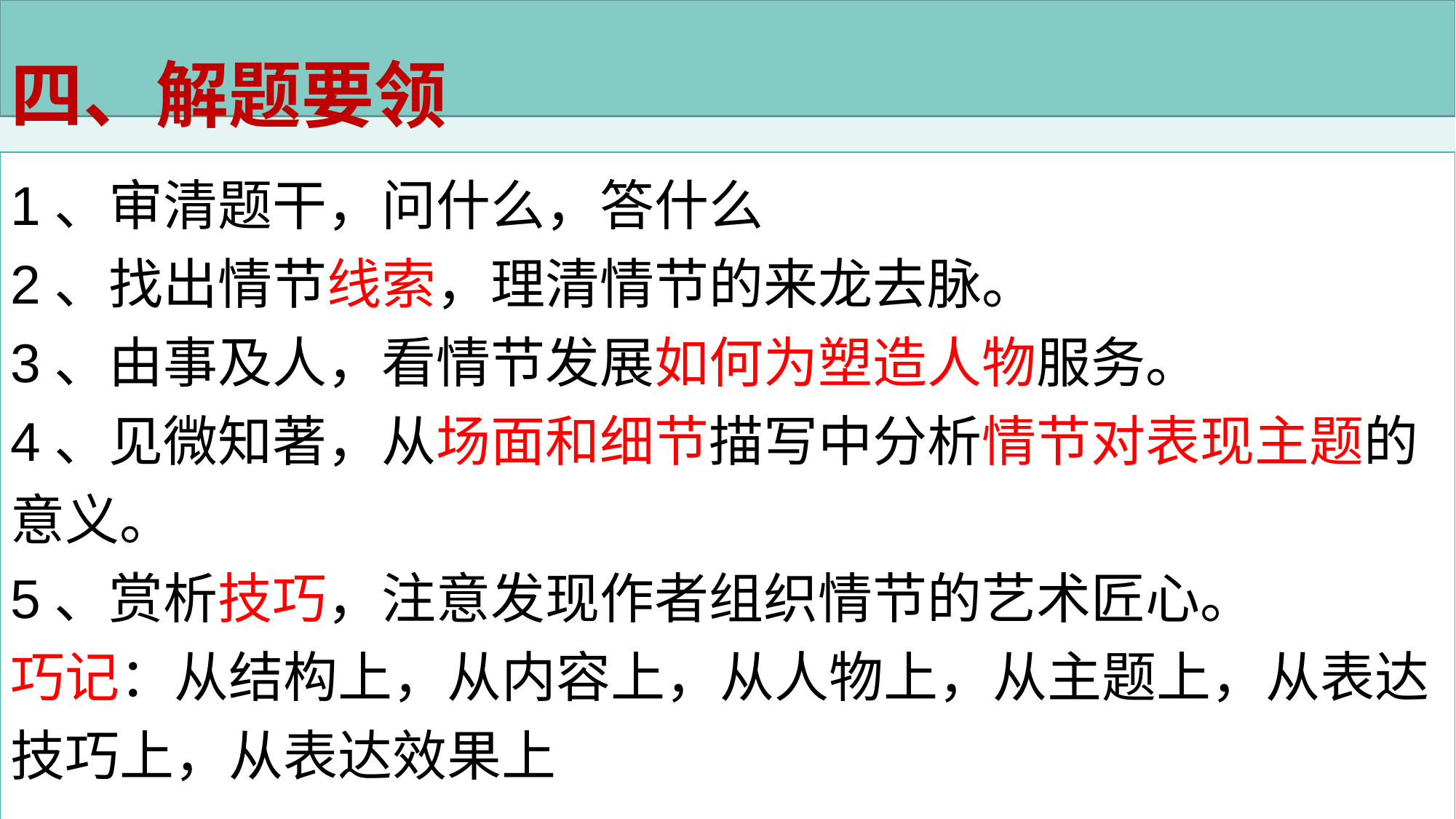

四、解题要领

1、审清题干，问什么，答什么
2、找出情节线索，理清情节的来龙去脉。
3、由事及人，看情节发展如何为塑造人物服务。
4、见微知著，从场面和细节描写中分析情节对表现主题的意义。
5、赏析技巧，注意发现作者组织情节的艺术匠心。
巧记：从结构上，从内容上，从人物上，从主题上，从表达技巧上，从表达效果上